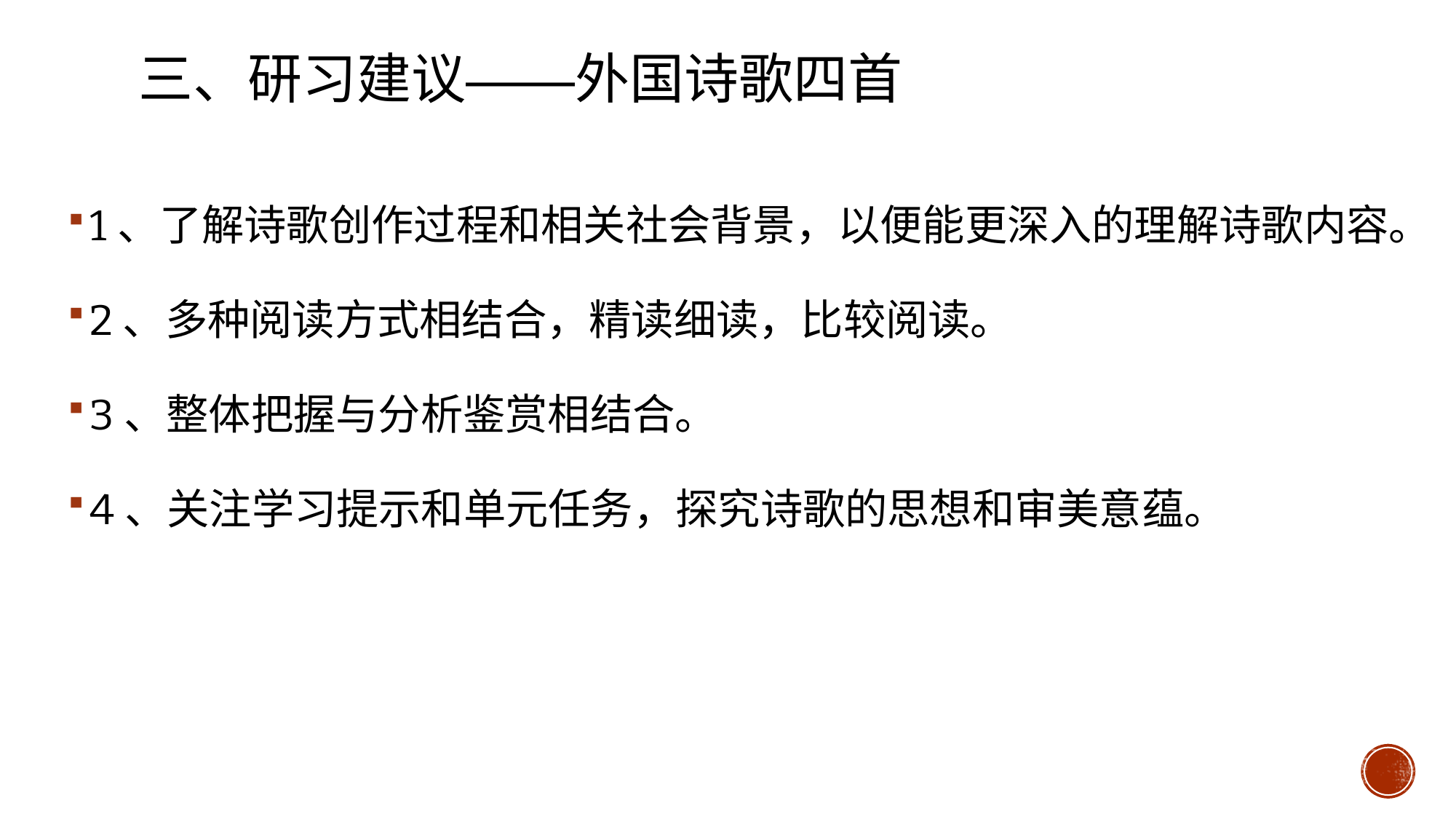

# 三、研习建议——外国诗歌四首
1、了解诗歌创作过程和相关社会背景，以便能更深入的理解诗歌内容。
2、多种阅读方式相结合，精读细读，比较阅读。
3、整体把握与分析鉴赏相结合。
4、关注学习提示和单元任务，探究诗歌的思想和审美意蕴。